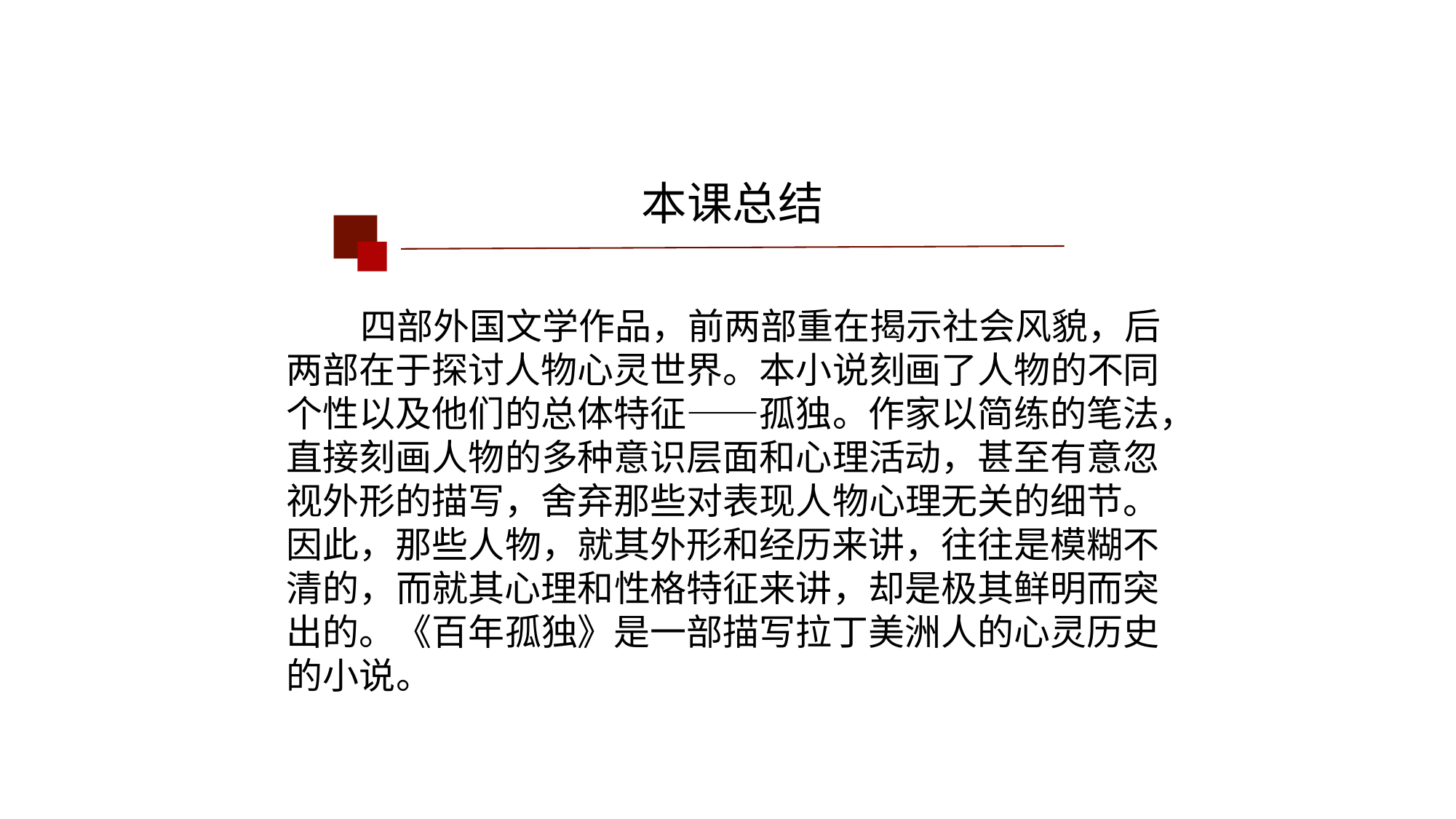

本课总结

        四部外国文学作品，前两部重在揭示社会风貌，后两部在于探讨人物心灵世界。本小说刻画了人物的不同个性以及他们的总体特征——孤独。作家以简练的笔法，直接刻画人物的多种意识层面和心理活动，甚至有意忽视外形的描写，舍弃那些对表现人物心理无关的细节。因此，那些人物，就其外形和经历来讲，往往是模糊不清的，而就其心理和性格特征来讲，却是极其鲜明而突出的。《百年孤独》是一部描写拉丁美洲人的心灵历史的小说。